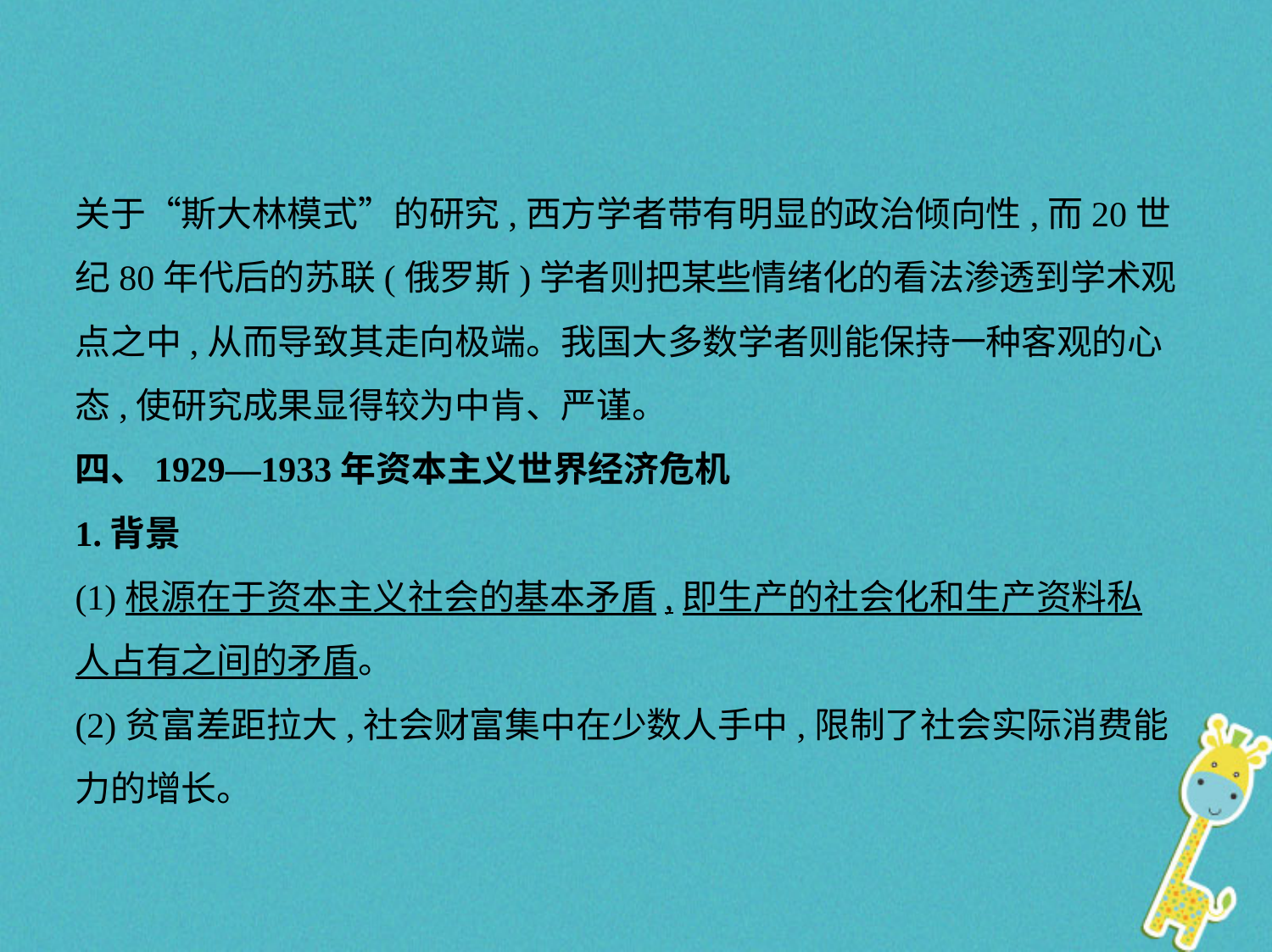

关于“斯大林模式”的研究,西方学者带有明显的政治倾向性,而20世
纪80年代后的苏联(俄罗斯)学者则把某些情绪化的看法渗透到学术观
点之中,从而导致其走向极端。我国大多数学者则能保持一种客观的心
态,使研究成果显得较为中肯、严谨。
四、1929—1933年资本主义世界经济危机
1.背景
(1)根源在于资本主义社会的基本矛盾,即生产的社会化和生产资料私
人占有之间的矛盾。
(2)贫富差距拉大,社会财富集中在少数人手中,限制了社会实际消费能
力的增长。